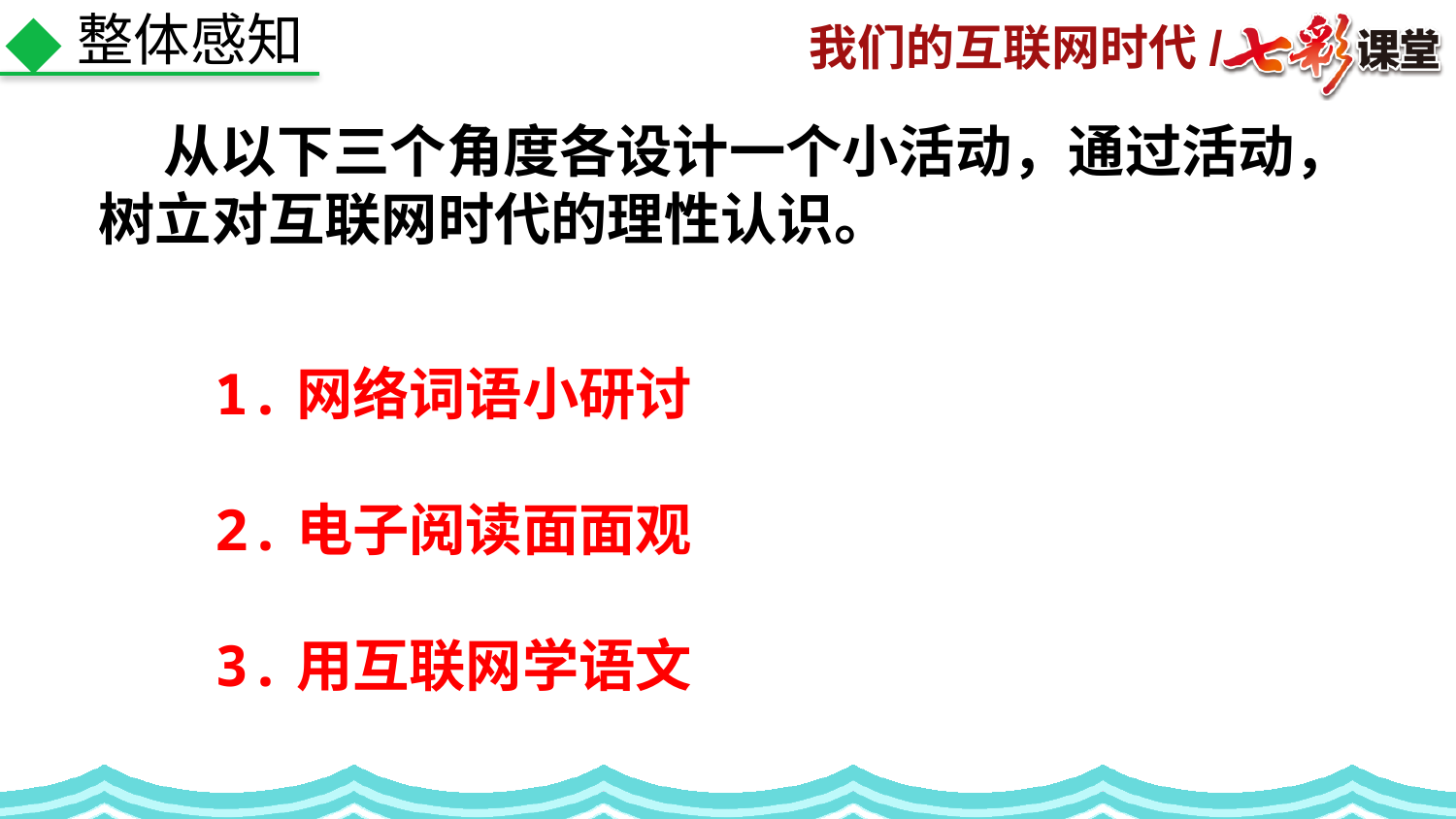

整体感知

    从以下三个角度各设计一个小活动，通过活动，树立对互联网时代的理性认识。
1.网络词语小研讨
2.电子阅读面面观
3.用互联网学语文